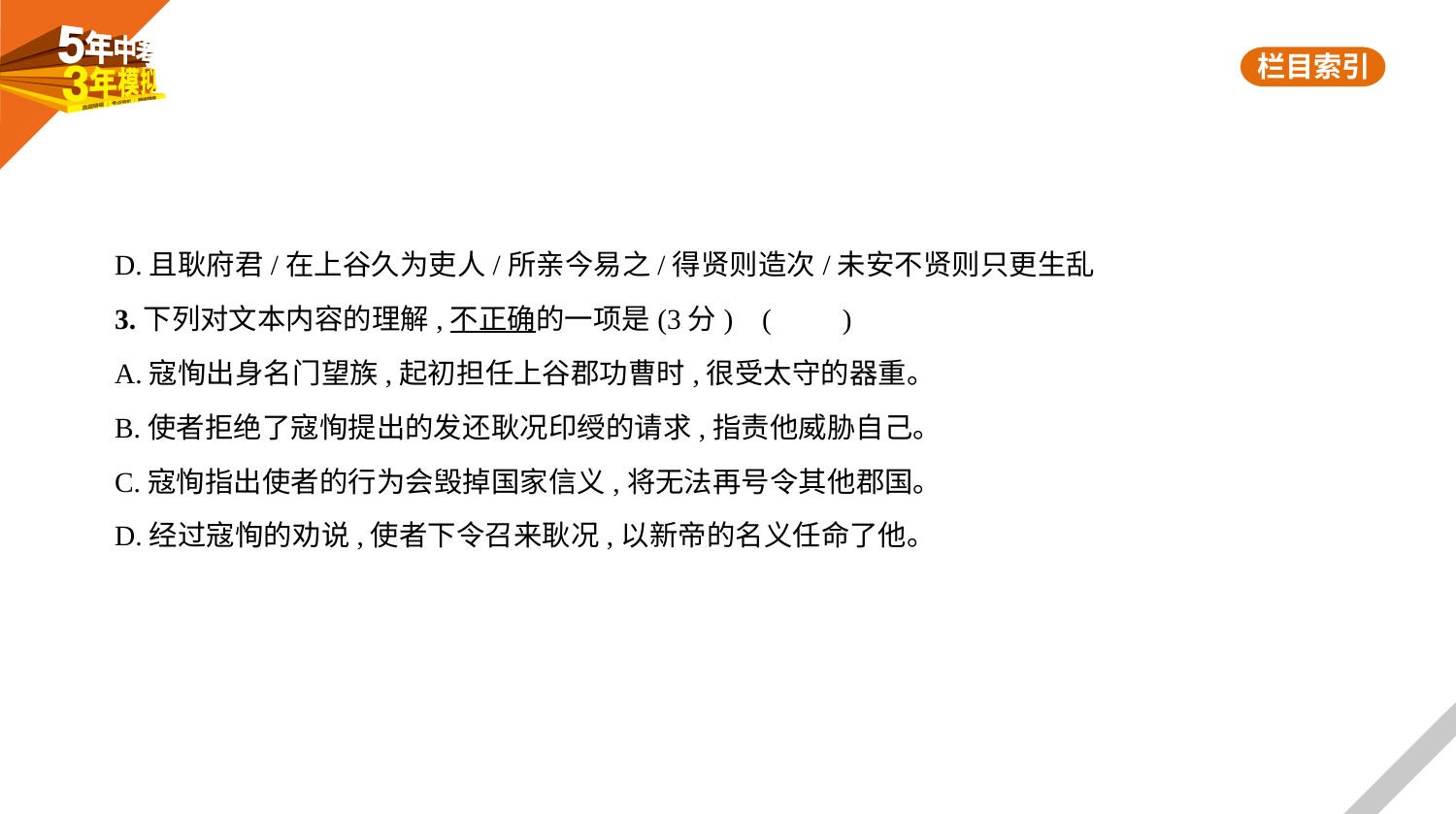

D.且耿府君/在上谷久为吏人/所亲今易之/得贤则造次/未安不贤则只更生乱
3.下列对文本内容的理解,不正确的一项是(3分) (　　)
A.寇恂出身名门望族,起初担任上谷郡功曹时,很受太守的器重。
B.使者拒绝了寇恂提出的发还耿况印绶的请求,指责他威胁自己。
C.寇恂指出使者的行为会毁掉国家信义,将无法再号令其他郡国。
D.经过寇恂的劝说,使者下令召来耿况,以新帝的名义任命了他。